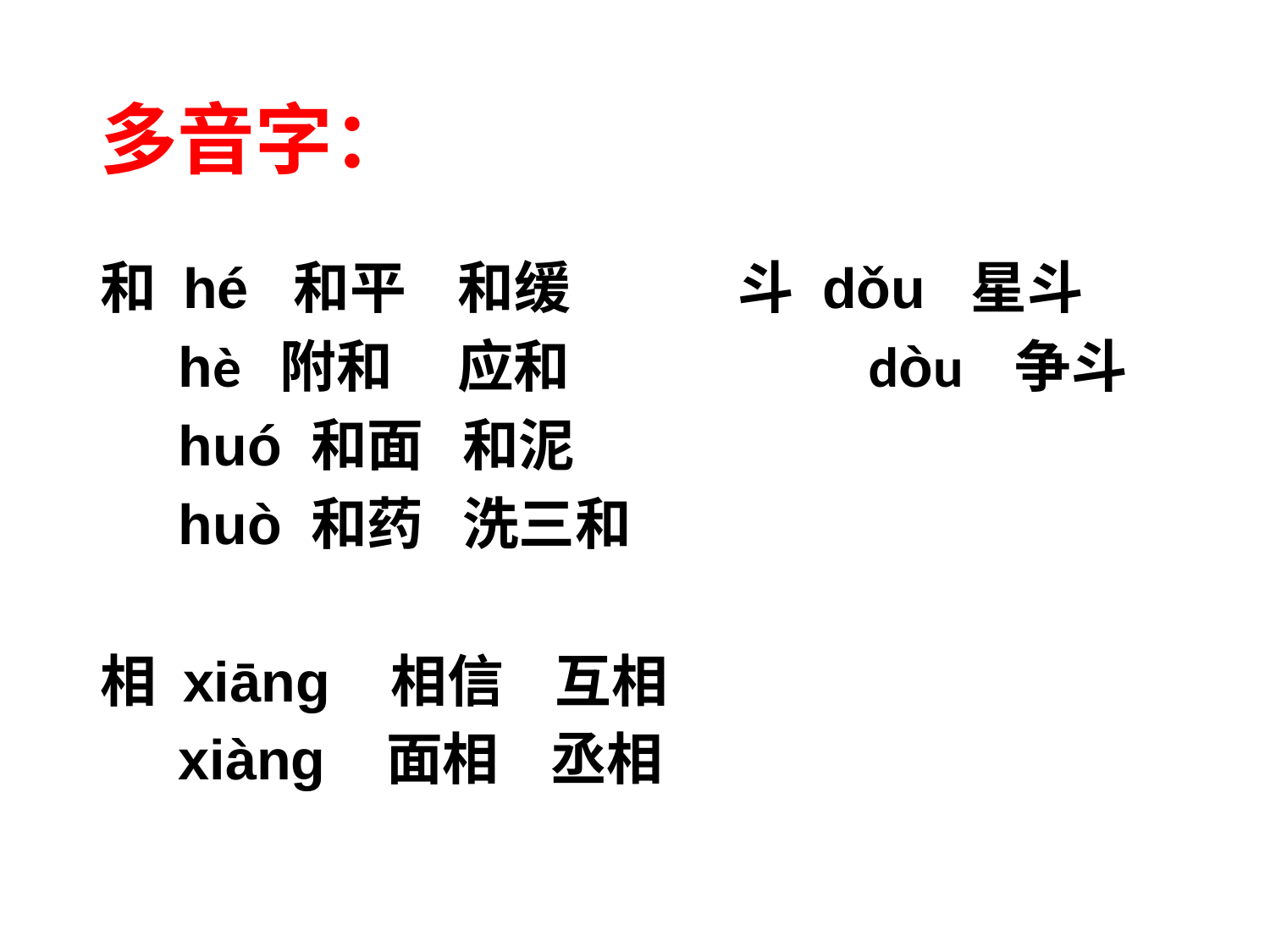

# 多音字：
和 hé  和平    和缓             斗 dǒu  星斗
     hè  附和     应和                      dòu   争斗
     huó 和面   和泥
     huò 和药   洗三和

相 xiāng   相信    互相
     xiàng   面相    丞相